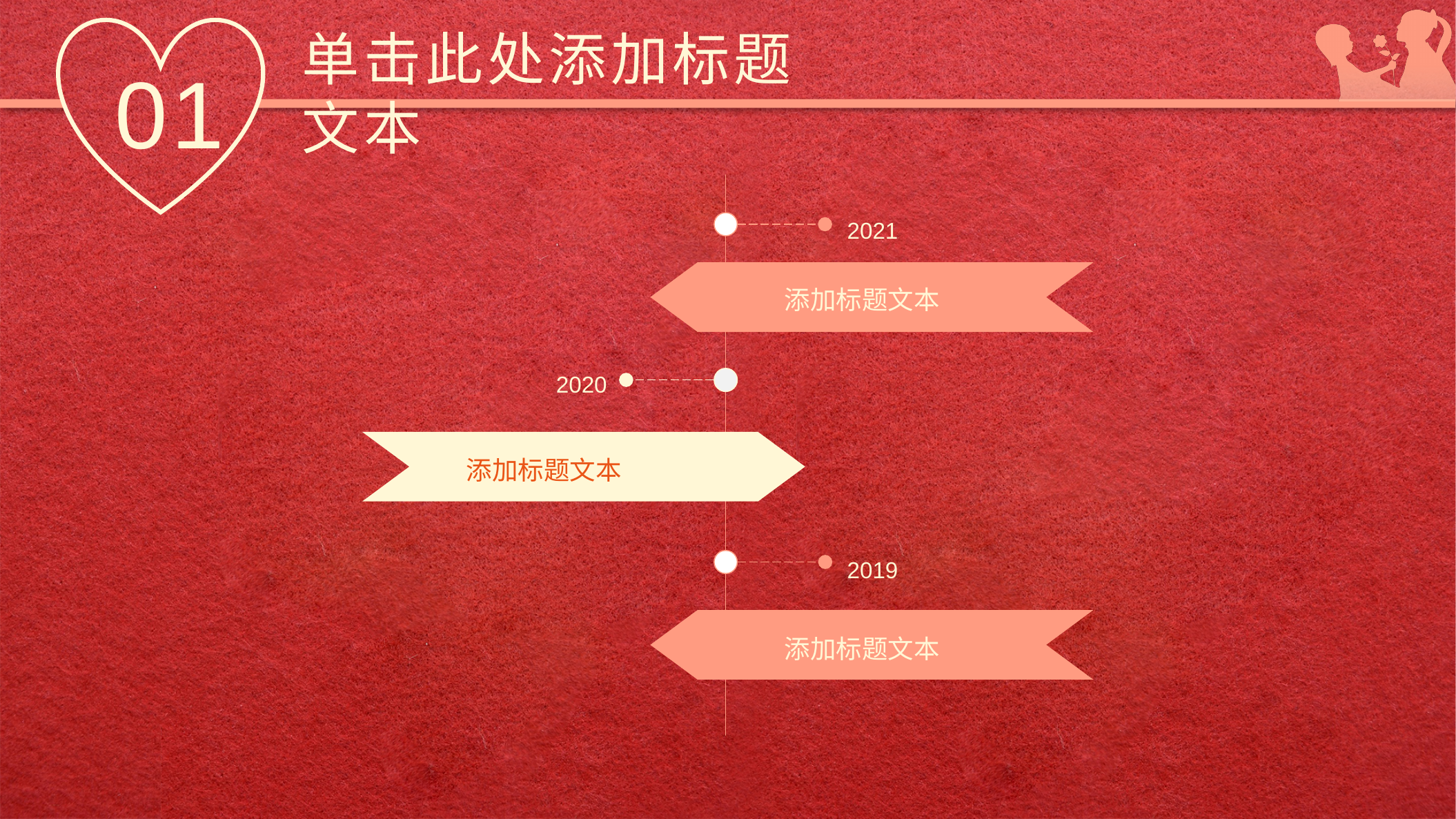

单击此处添加标题文本
01
2021

添加标题文本
2020

添加标题文本
2019

添加标题文本